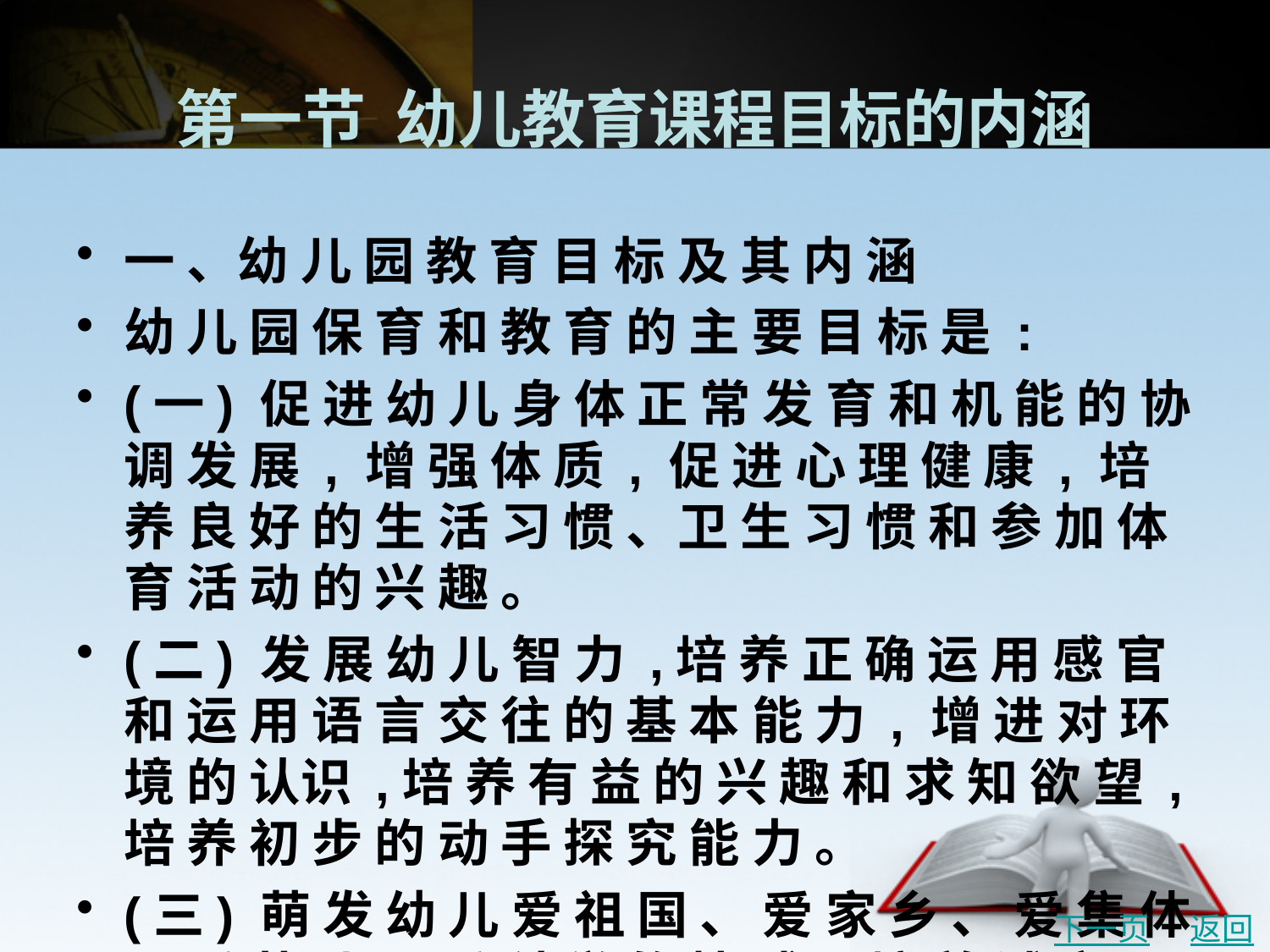

# 第一节  幼儿教育课程目标的内涵
一 、幼 儿 园 教 育 目 标 及 其 内 涵
幼 儿 园 保 育 和 教 育 的 主 要 目 标 是 :
(一) 促 进 幼 儿 身 体 正 常 发 育 和 机 能 的 协 调 发 展 , 增 强 体 质 , 促 进 心 理 健 康 , 培 养 良 好 的 生 活 习 惯 、卫 生 习 惯 和 参 加 体 育 活 动 的 兴 趣 。
(二) 发 展 幼 儿 智 力 ,培 养 正 确 运 用 感 官 和 运 用 语 言 交 往 的 基 本 能 力 , 增 进 对 环 境 的 认识 ,培 养 有 益 的 兴 趣 和 求 知 欲 望 ,培 养 初 步 的 动 手 探 究 能 力 。
(三) 萌 发 幼 儿 爱 祖 国 、 爱 家 乡 、 爱 集 体 、 爱 劳 动 、 爱 科 学 的 情 感 , 培 养 诚 实 、 自 信 、 友 爱 、勇 敢 、勤 学 、好 问 、 爱 护 公 物 、 克 服 困 难 、 讲 礼 貌 、 守 纪 律 等 良 好 的 品 德 行 为 和 习 惯 ,以 及 活 泼 开 朗 的 性 格 。
(四) 培 养 幼 儿 初 步 感 受 美 和 表 现 美 的 情 趣 和 能 力 。

下一页
返回